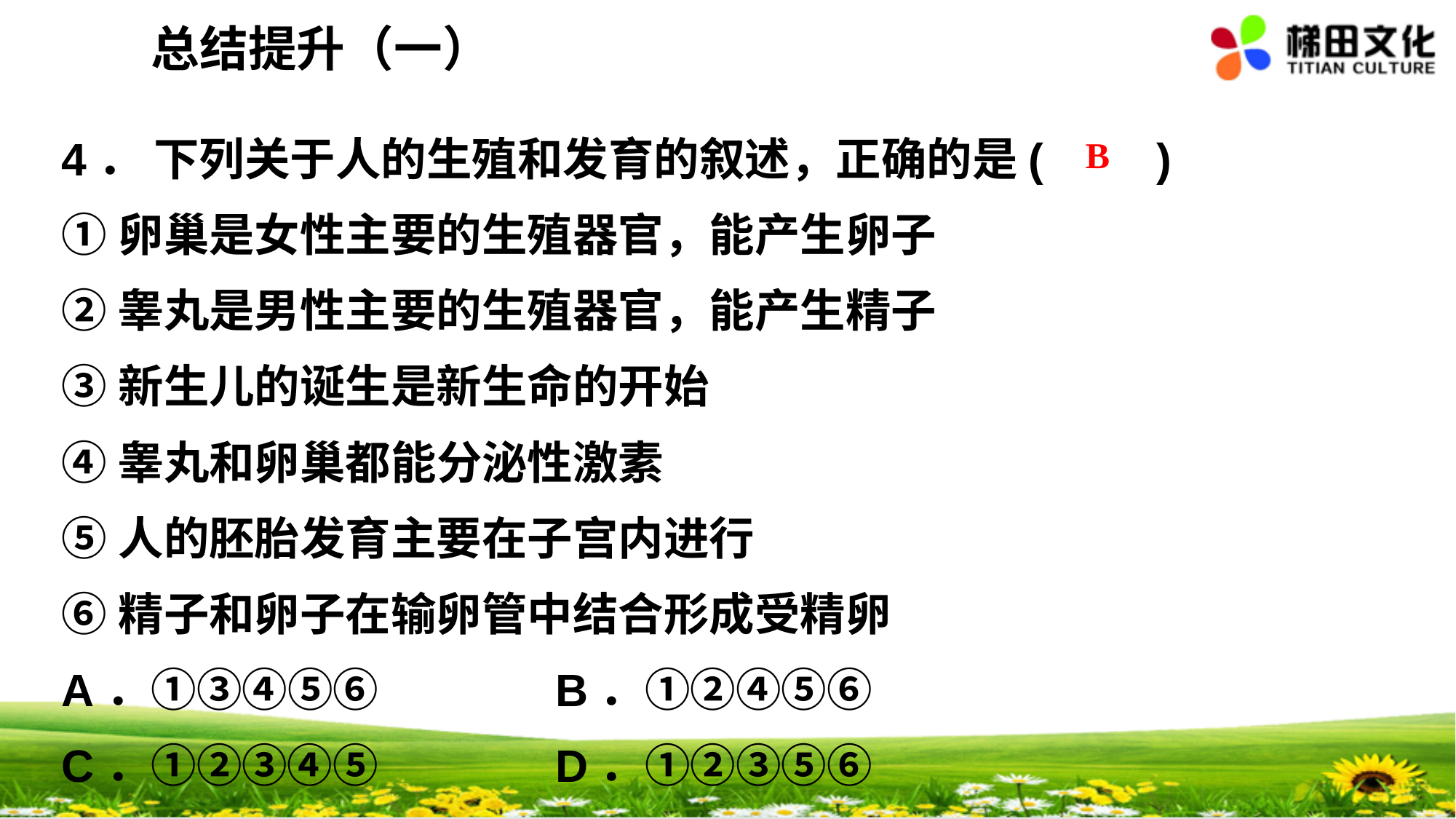

总结提升（一）
4． 下列关于人的生殖和发育的叙述，正确的是(　　)
①卵巢是女性主要的生殖器官，能产生卵子
②睾丸是男性主要的生殖器官，能产生精子
③新生儿的诞生是新生命的开始
④睾丸和卵巢都能分泌性激素
⑤人的胚胎发育主要在子宫内进行
⑥精子和卵子在输卵管中结合形成受精卵
A．①③④⑤⑥	               B．①②④⑤⑥
C．①②③④⑤	               D．①②③⑤⑥
 B